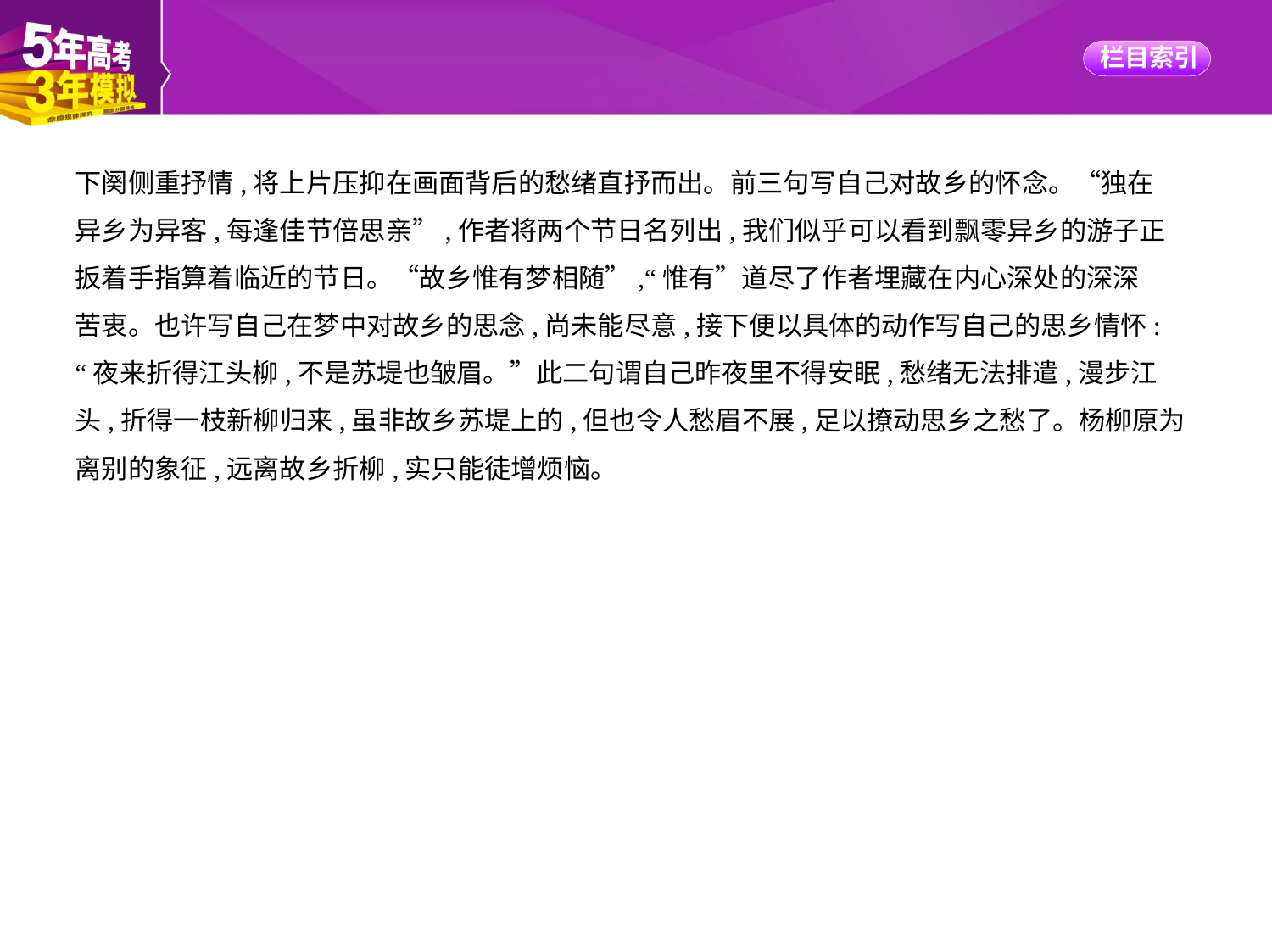

下阕侧重抒情,将上片压抑在画面背后的愁绪直抒而出。前三句写自己对故乡的怀念。“独在
异乡为异客,每逢佳节倍思亲”,作者将两个节日名列出,我们似乎可以看到飘零异乡的游子正
扳着手指算着临近的节日。“故乡惟有梦相随”,“惟有”道尽了作者埋藏在内心深处的深深
苦衷。也许写自己在梦中对故乡的思念,尚未能尽意,接下便以具体的动作写自己的思乡情怀:
“夜来折得江头柳,不是苏堤也皱眉。”此二句谓自己昨夜里不得安眠,愁绪无法排遣,漫步江
头,折得一枝新柳归来,虽非故乡苏堤上的,但也令人愁眉不展,足以撩动思乡之愁了。杨柳原为
离别的象征,远离故乡折柳,实只能徒增烦恼。